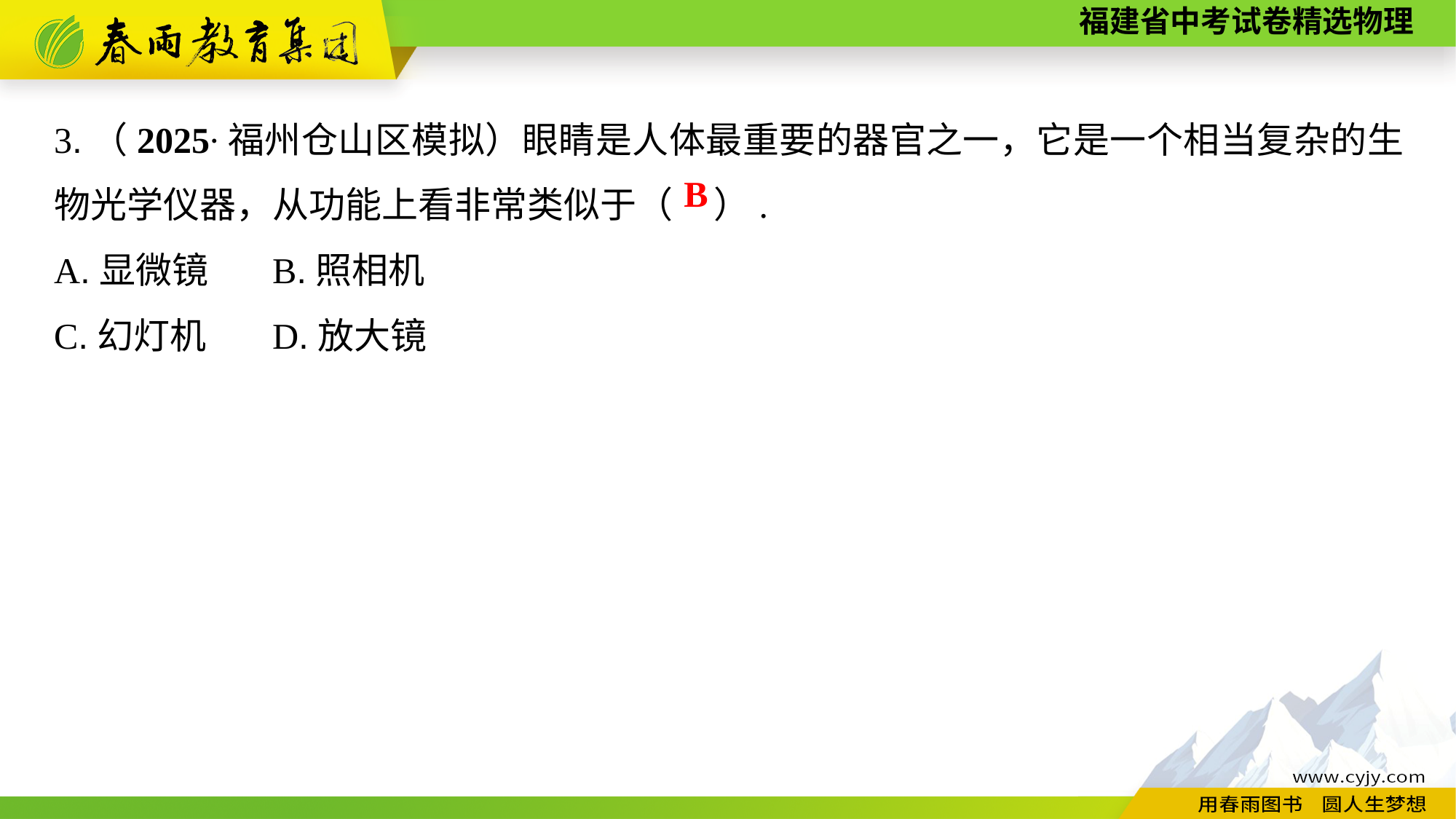

3.（2025∙福州仓山区模拟）眼睛是人体最重要的器官之一，它是一个相当复杂的生物光学仪器，从功能上看非常类似于（     ）.
A.显微镜	B.照相机
C.幻灯机	D.放大镜

B